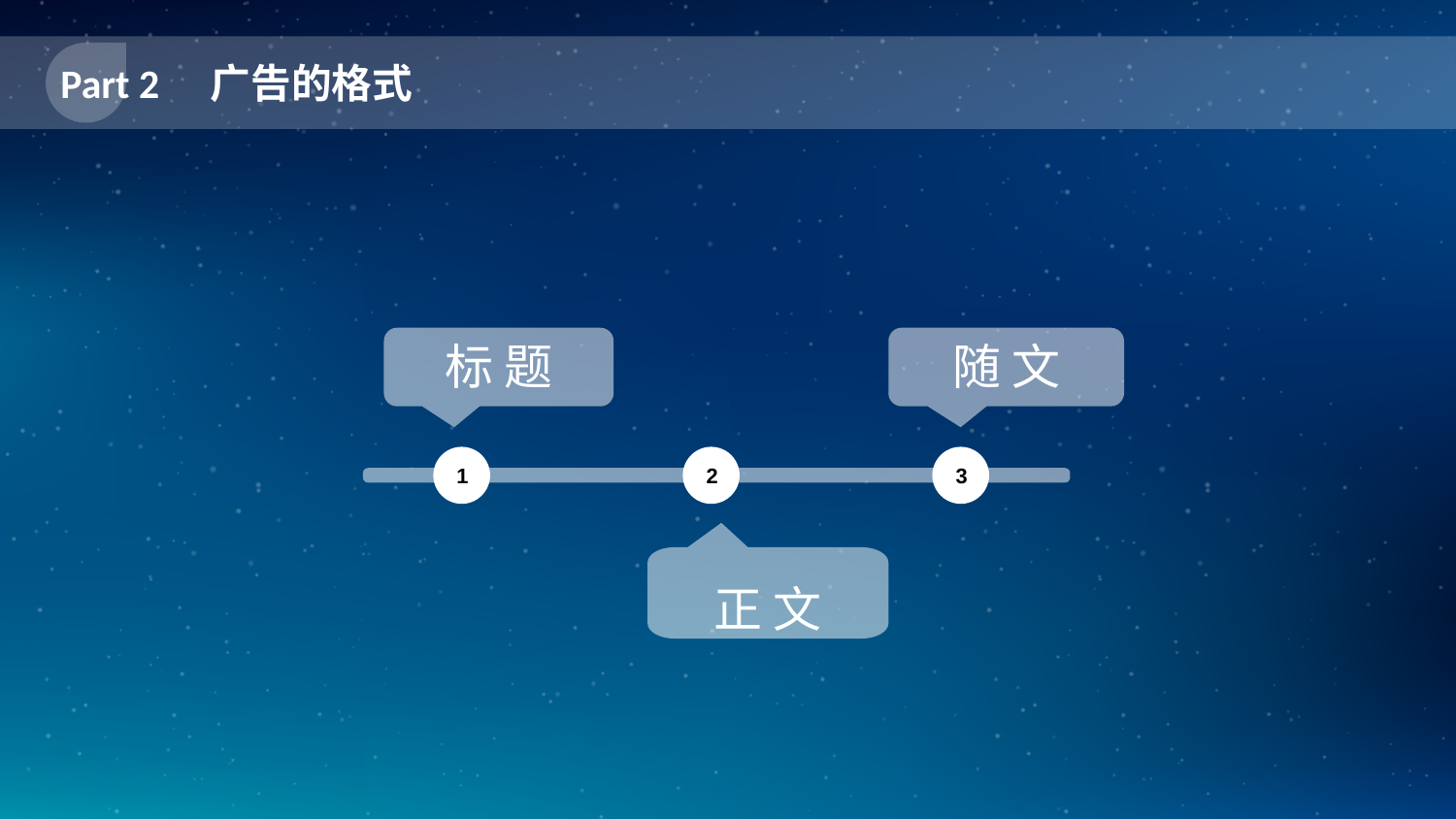

广告的格式

Part 2
标 题
随 文
1
2
3

正 文